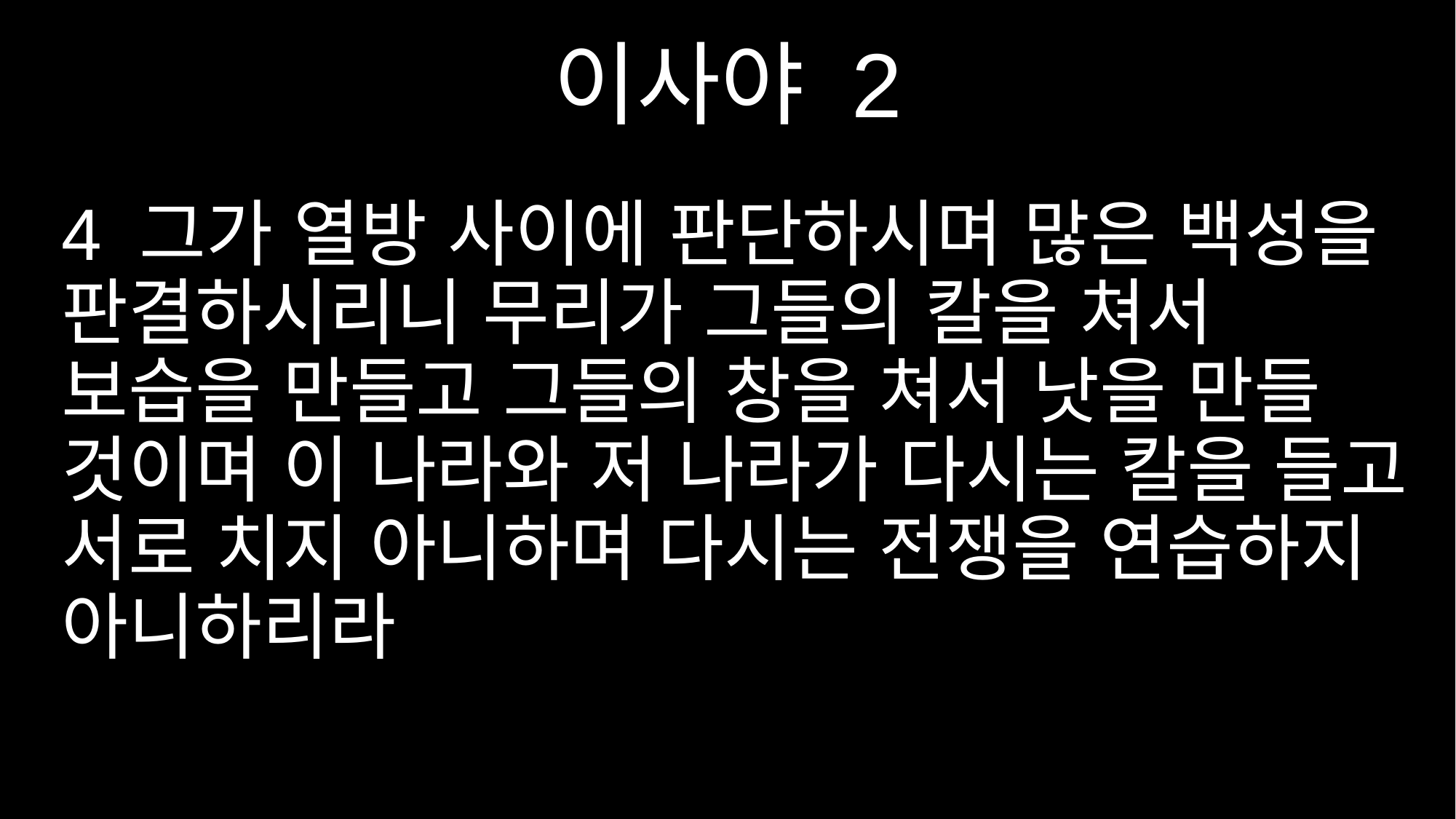

이사야 2
4 그가 열방 사이에 판단하시며 많은 백성을 판결하시리니 무리가 그들의 칼을 쳐서 보습을 만들고 그들의 창을 쳐서 낫을 만들 것이며 이 나라와 저 나라가 다시는 칼을 들고 서로 치지 아니하며 다시는 전쟁을 연습하지 아니하리라